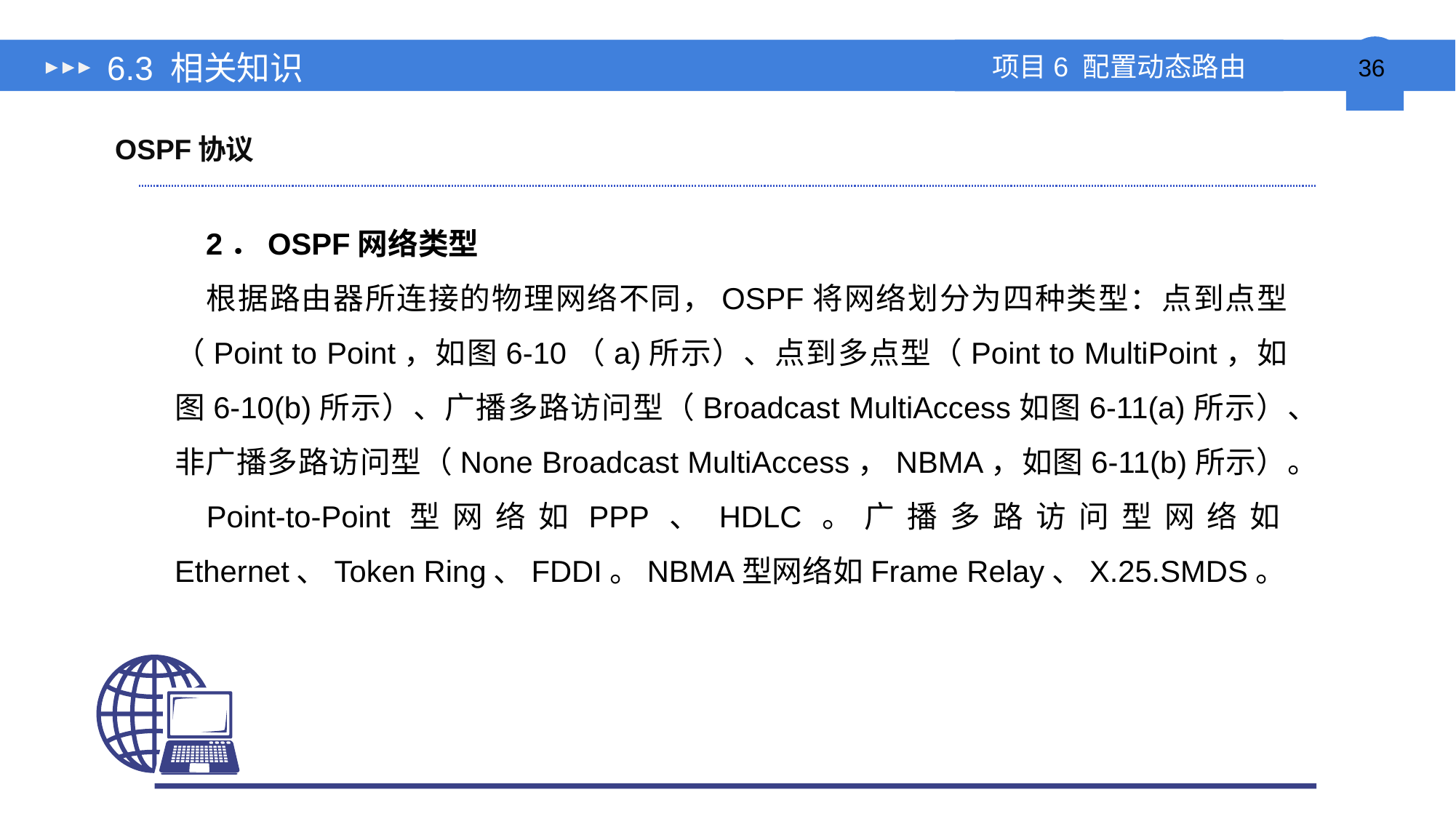

# 6.3 相关知识
OSPF协议

2．OSPF网络类型
根据路由器所连接的物理网络不同，OSPF将网络划分为四种类型：点到点型（Point to Point，如图6-10（a)所示）、点到多点型（Point to MultiPoint，如图6-10(b)所示）、广播多路访问型（Broadcast MultiAccess如图6-11(a)所示）、非广播多路访问型（None Broadcast MultiAccess，NBMA，如图6-11(b)所示）。
Point-to-Point型网络如PPP、HDLC。广播多路访问型网络如Ethernet、Token Ring、FDDI。NBMA型网络如Frame Relay、X.25.SMDS。